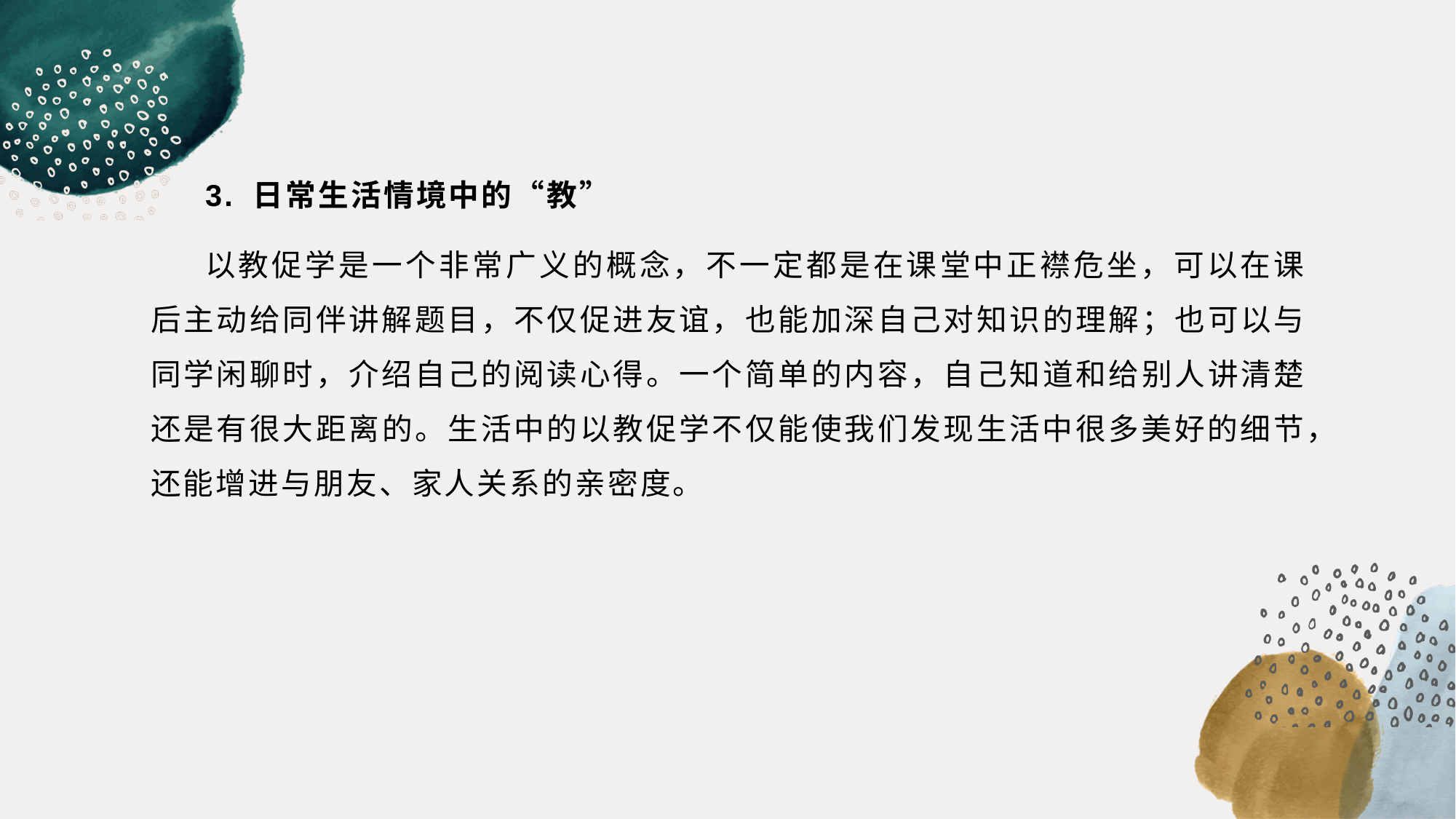

3. 日常生活情境中的“教”
以教促学是一个非常广义的概念，不一定都是在课堂中正襟危坐，可以在课后主动给同伴讲解题目，不仅促进友谊，也能加深自己对知识的理解；也可以与同学闲聊时，介绍自己的阅读心得。一个简单的内容，自己知道和给别人讲清楚还是有很大距离的。生活中的以教促学不仅能使我们发现生活中很多美好的细节，还能增进与朋友、家人关系的亲密度。